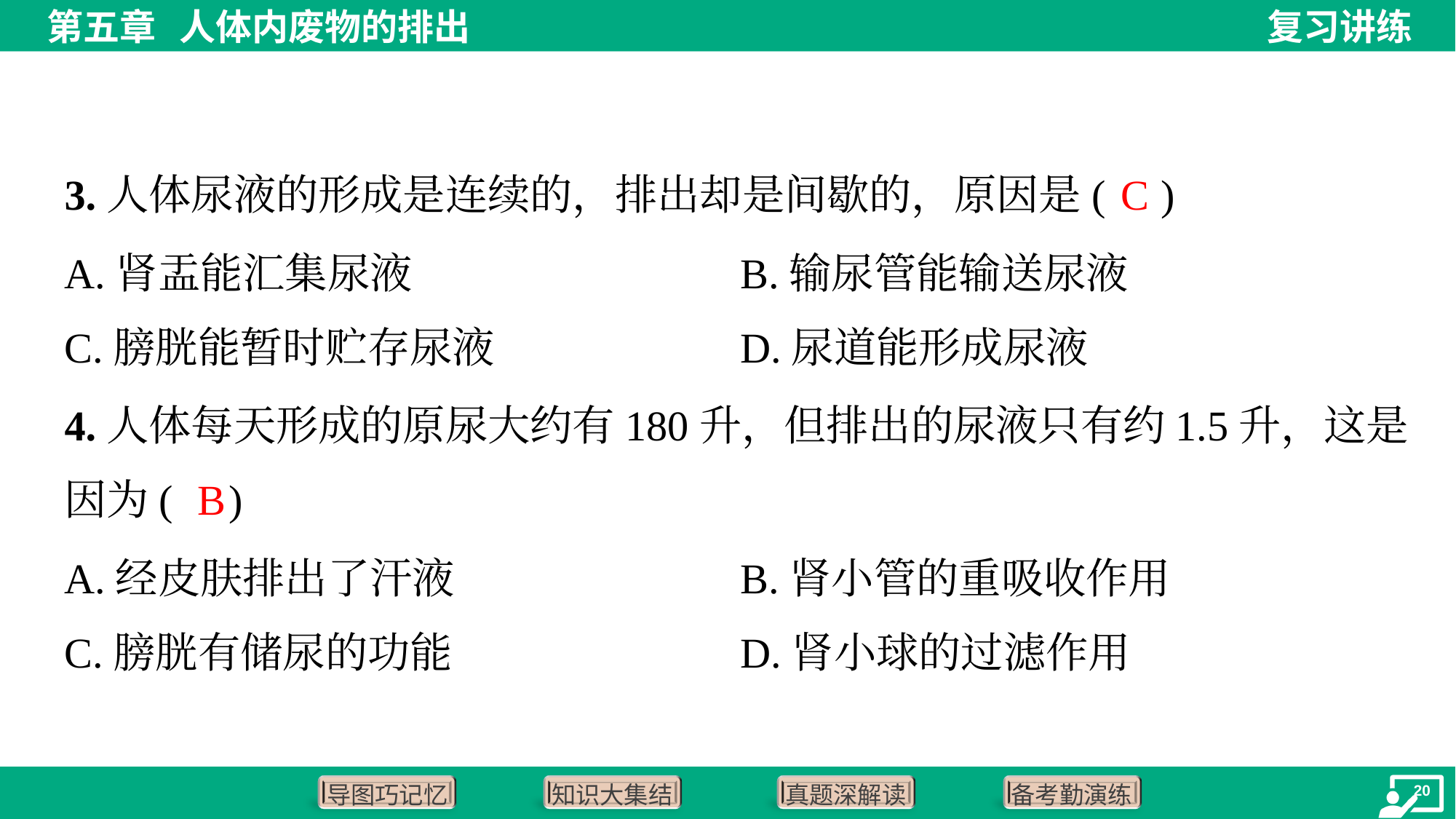

C
3.人体尿液的形成是连续的，排出却是间歇的，原因是(     )
A.肾盂能汇集尿液	B.输尿管能输送尿液
C.膀胱能暂时贮存尿液	D.尿道能形成尿液
4.人体每天形成的原尿大约有180升，但排出的尿液只有约1.5升，这是
因为(     )
B
A.经皮肤排出了汗液	B.肾小管的重吸收作用
C.膀胱有储尿的功能	D.肾小球的过滤作用